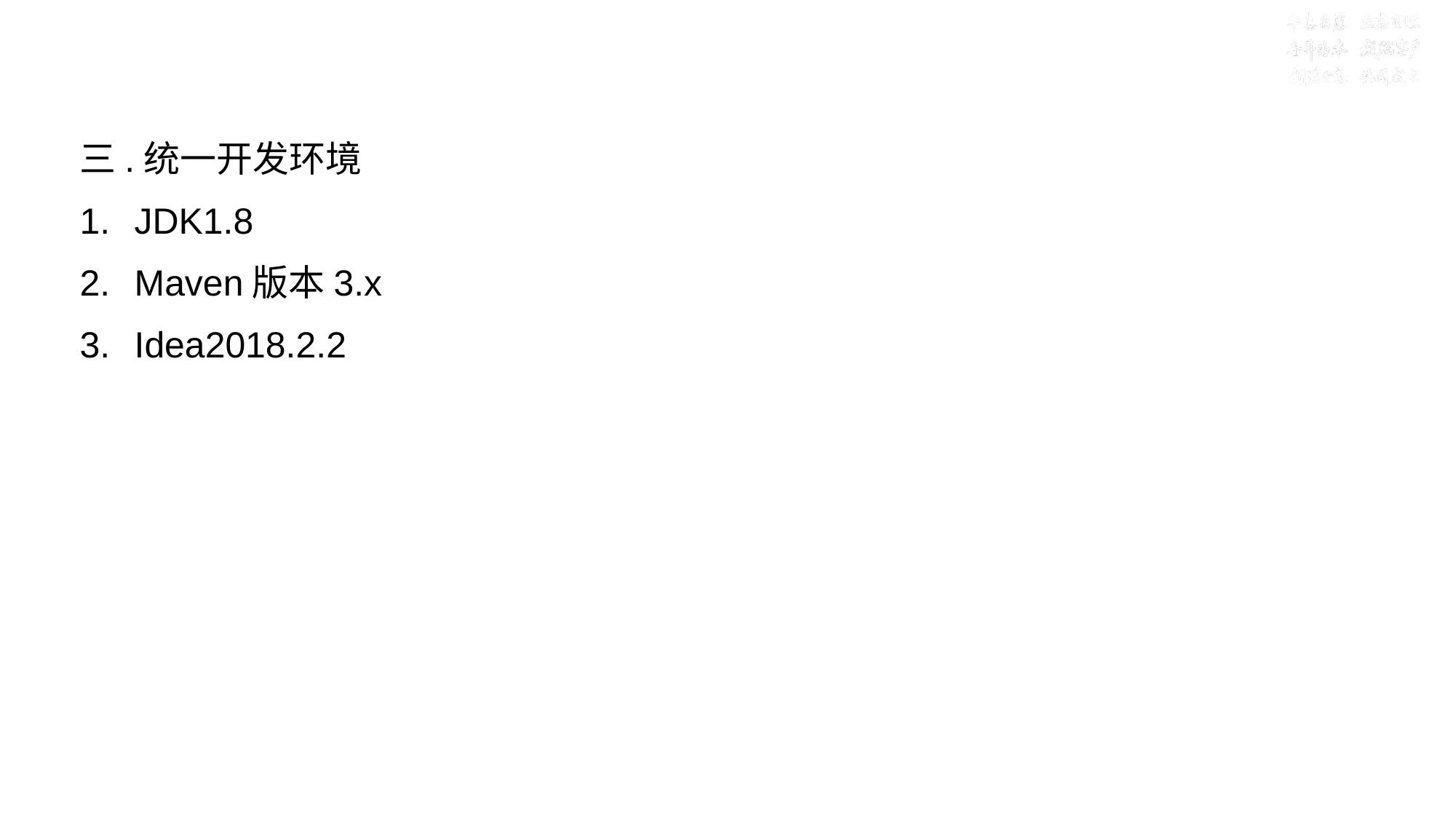

# 目标二：清楚课程怎么学？
三.统一开发环境
JDK1.8
Maven版本3.x
Idea2018.2.2
5